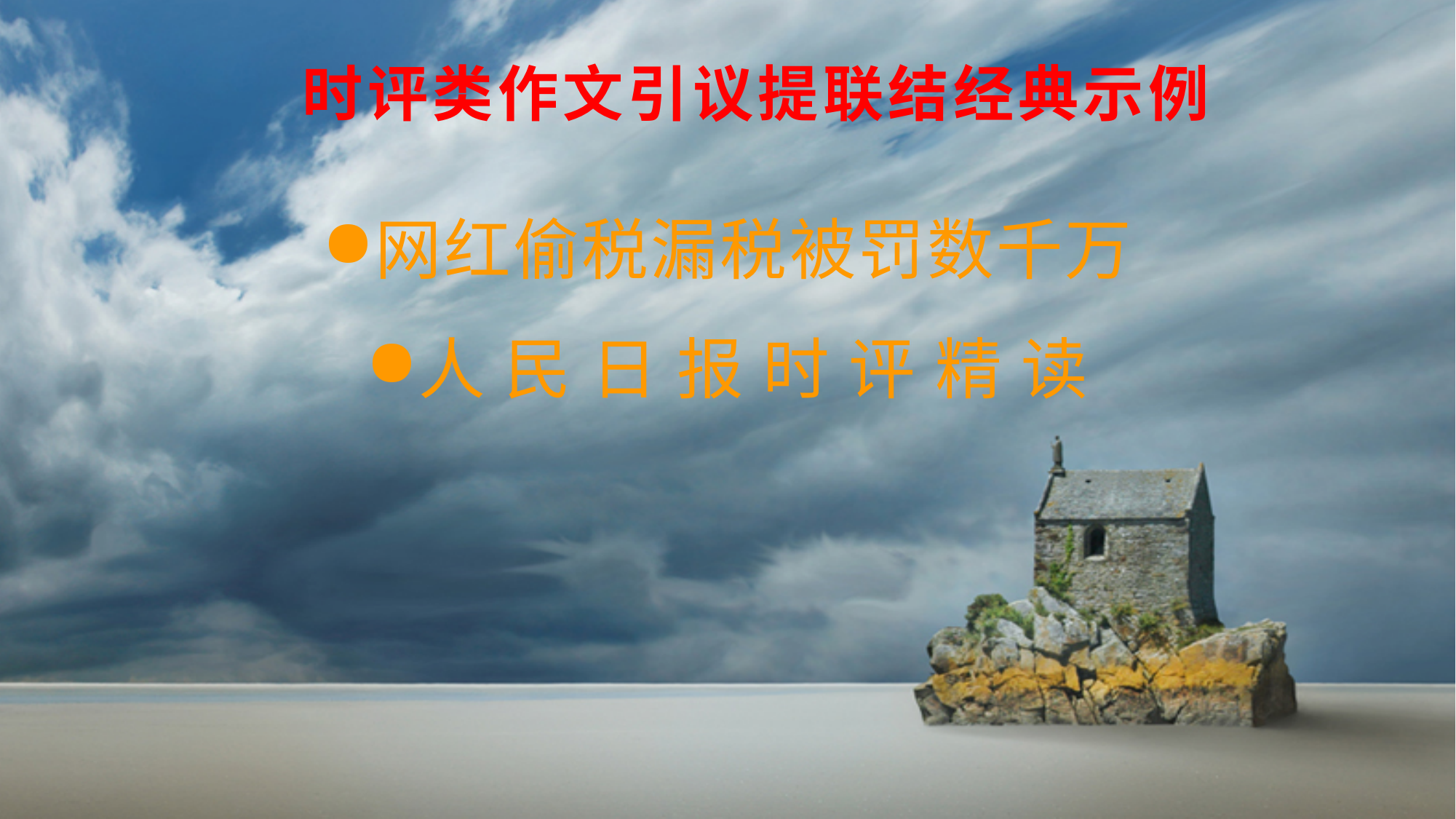

# 时评类作文引议提联结经典示例
网红偷税漏税被罚数千万
人 民 日 报 时 评 精 读